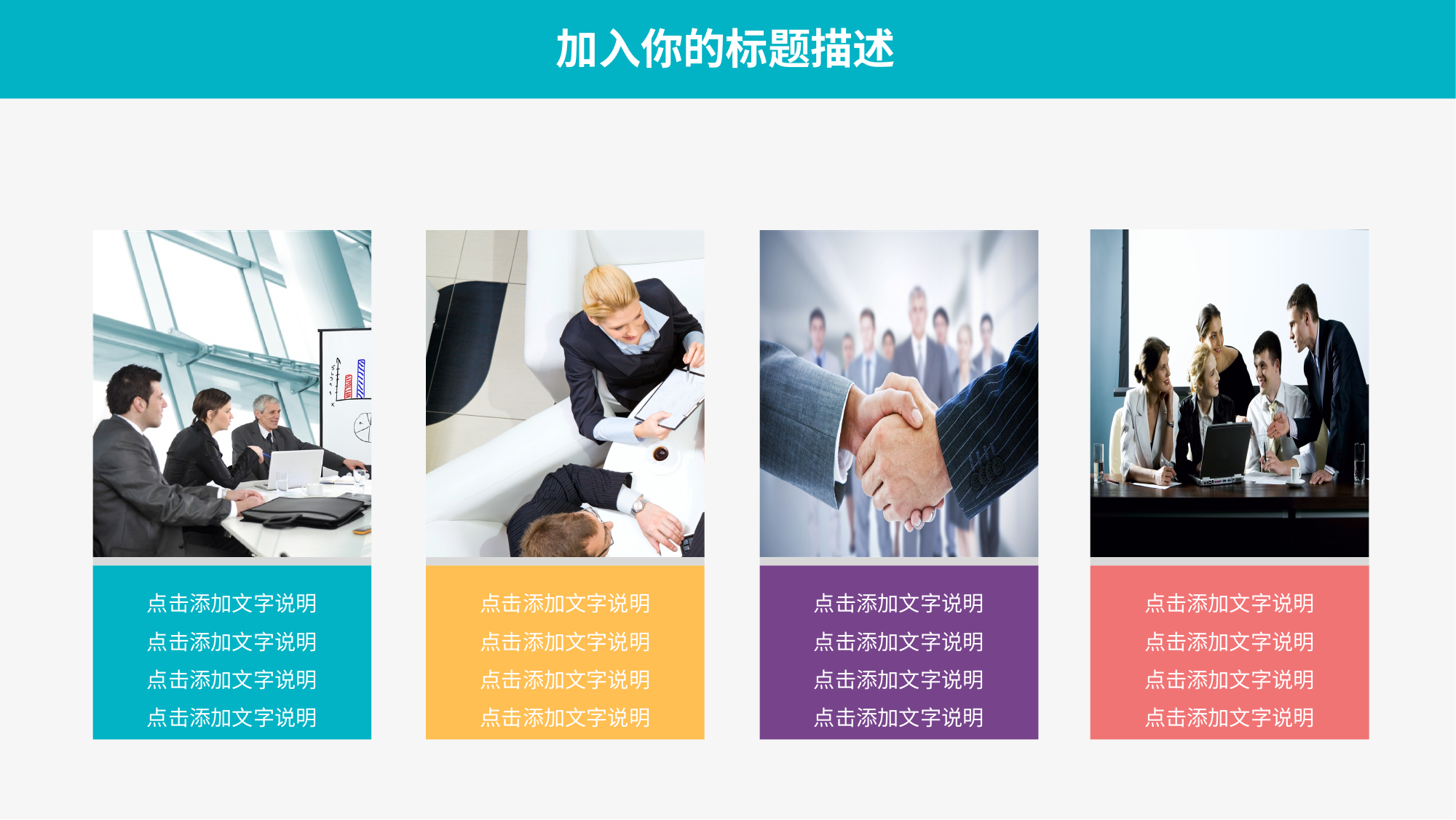

加入你的标题描述

点击添加文字说明
点击添加文字说明
点击添加文字说明
点击添加文字说明
点击添加文字说明
点击添加文字说明
点击添加文字说明
点击添加文字说明
点击添加文字说明
点击添加文字说明
点击添加文字说明
点击添加文字说明
点击添加文字说明
点击添加文字说明
点击添加文字说明
点击添加文字说明